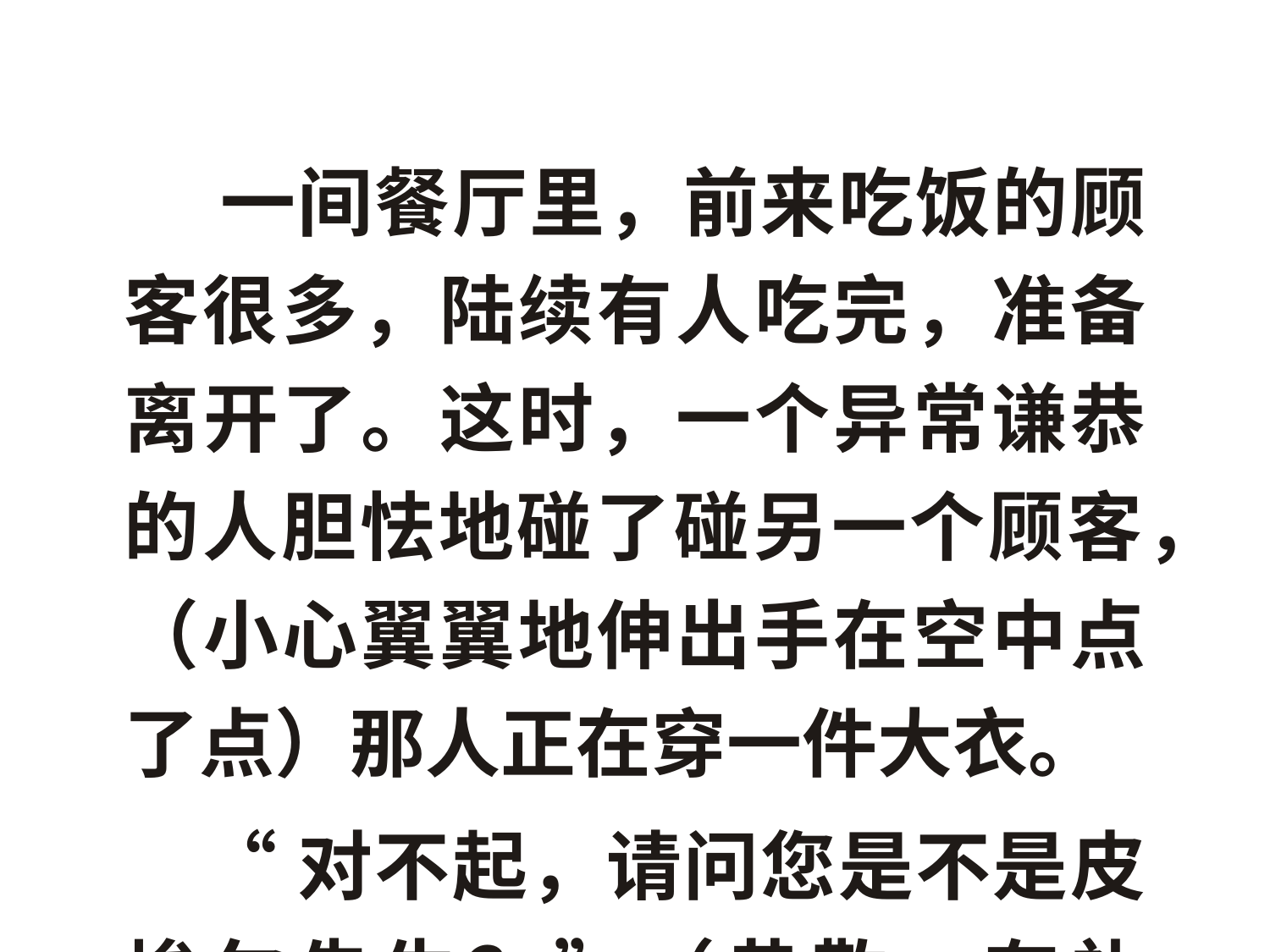

一间餐厅里，前来吃饭的顾客很多，陆续有人吃完，准备离开了。这时，一个异常谦恭的人胆怯地碰了碰另一个顾客，（小心翼翼地伸出手在空中点了点）那人正在穿一件大衣。
    “对不起，请问您是不是皮埃尔先生？”（恭敬、有礼貌）